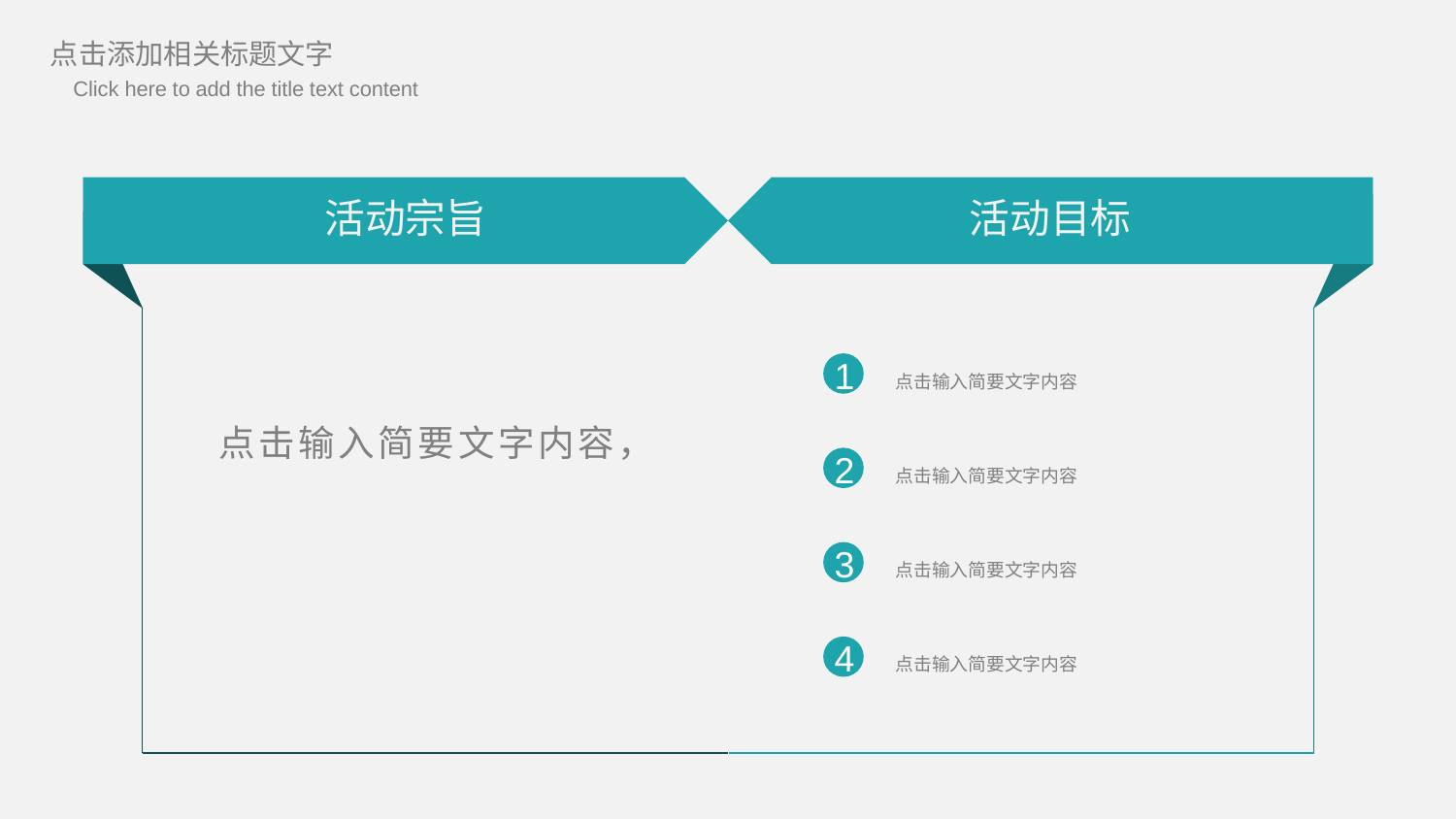

活动宗旨

活动目标

1

点击输入简要文字内容
点击输入简要文字内容，
2

点击输入简要文字内容
3

点击输入简要文字内容
4

点击输入简要文字内容